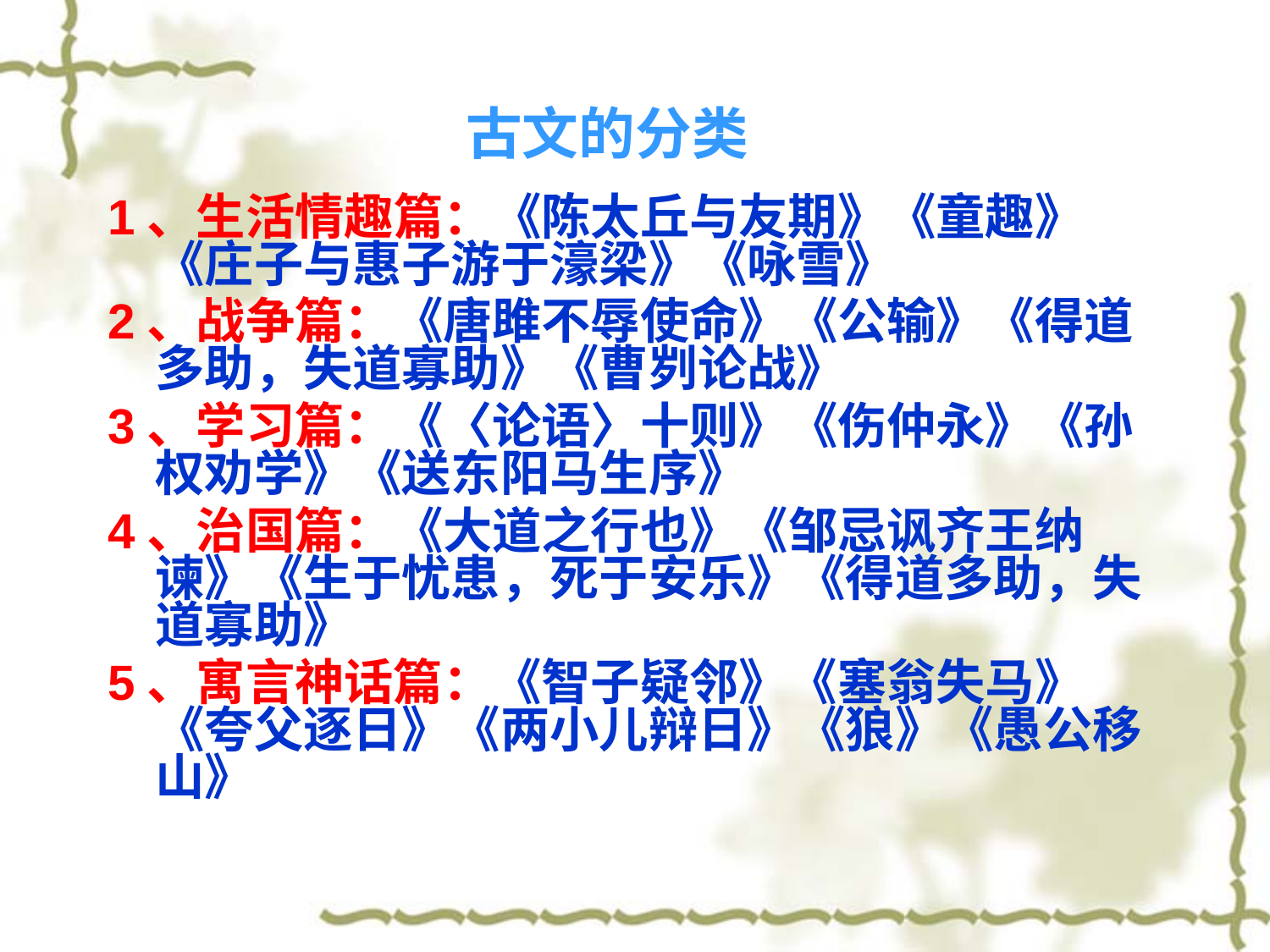

# 古文的分类
1、生活情趣篇：《陈太丘与友期》《童趣》《庄子与惠子游于濠梁》《咏雪》
2、战争篇：《唐雎不辱使命》《公输》《得道多助，失道寡助》《曹刿论战》
3、学习篇：《〈论语〉十则》《伤仲永》《孙权劝学》《送东阳马生序》
4、治国篇：《大道之行也》《邹忌讽齐王纳谏》《生于忧患，死于安乐》《得道多助，失道寡助》
5、寓言神话篇：《智子疑邻》《塞翁失马》《夸父逐日》《两小儿辩日》《狼》《愚公移山》
33